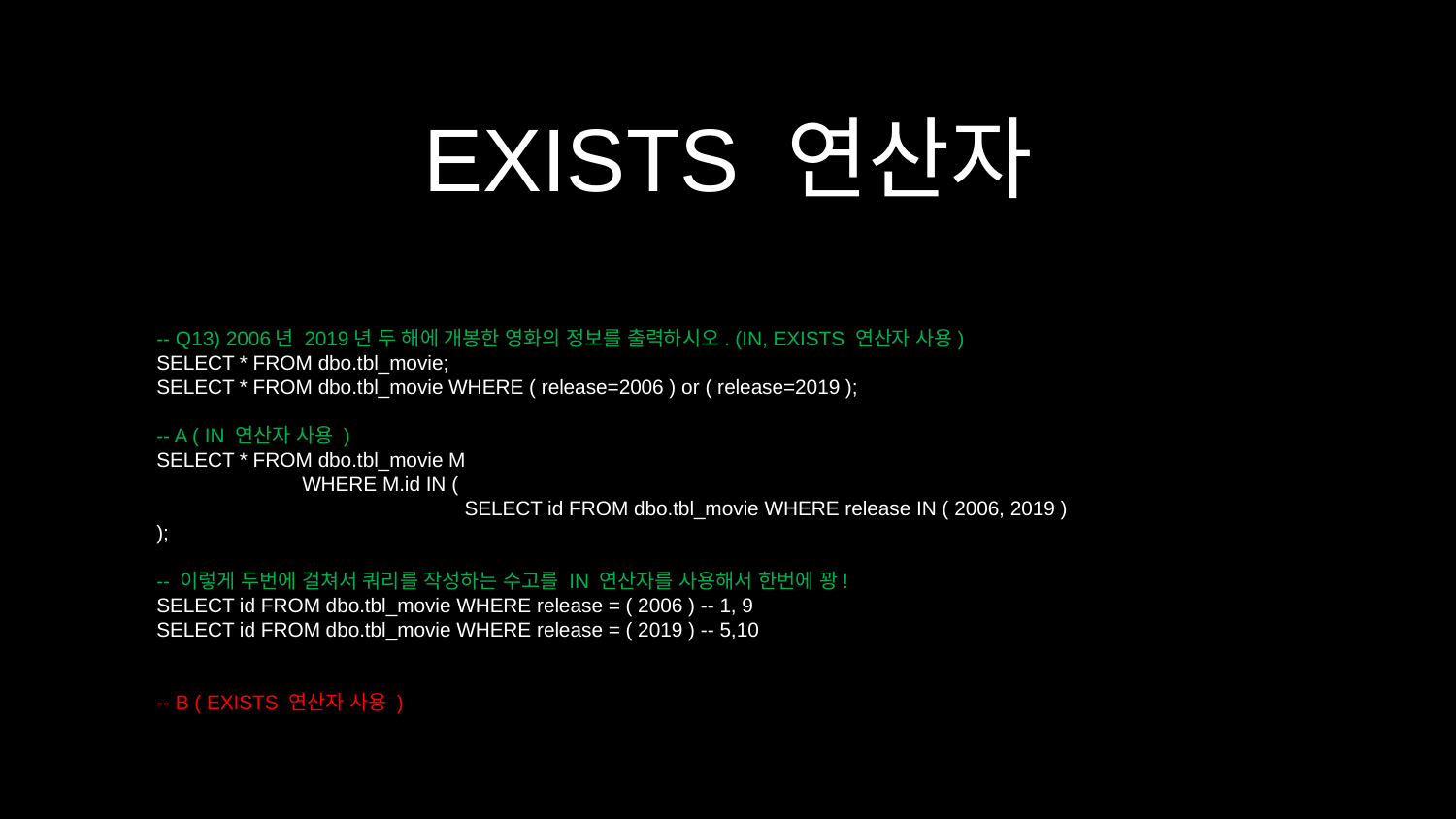

EXISTS 연산자
-- Q13) 2006년 2019년 두 해에 개봉한 영화의 정보를 출력하시오. (IN, EXISTS 연산자 사용)
SELECT * FROM dbo.tbl_movie;
SELECT * FROM dbo.tbl_movie WHERE ( release=2006 ) or ( release=2019 );

-- A ( IN 연산자 사용 )
SELECT * FROM dbo.tbl_movie M
	WHERE M.id IN (
		   SELECT id FROM dbo.tbl_movie WHERE release IN ( 2006, 2019 )
);

-- 이렇게 두번에 걸쳐서 쿼리를 작성하는 수고를 IN 연산자를 사용해서 한번에 꽝!
SELECT id FROM dbo.tbl_movie WHERE release = ( 2006 ) -- 1, 9
SELECT id FROM dbo.tbl_movie WHERE release = ( 2019 ) -- 5,10

-- B ( EXISTS 연산자 사용 )